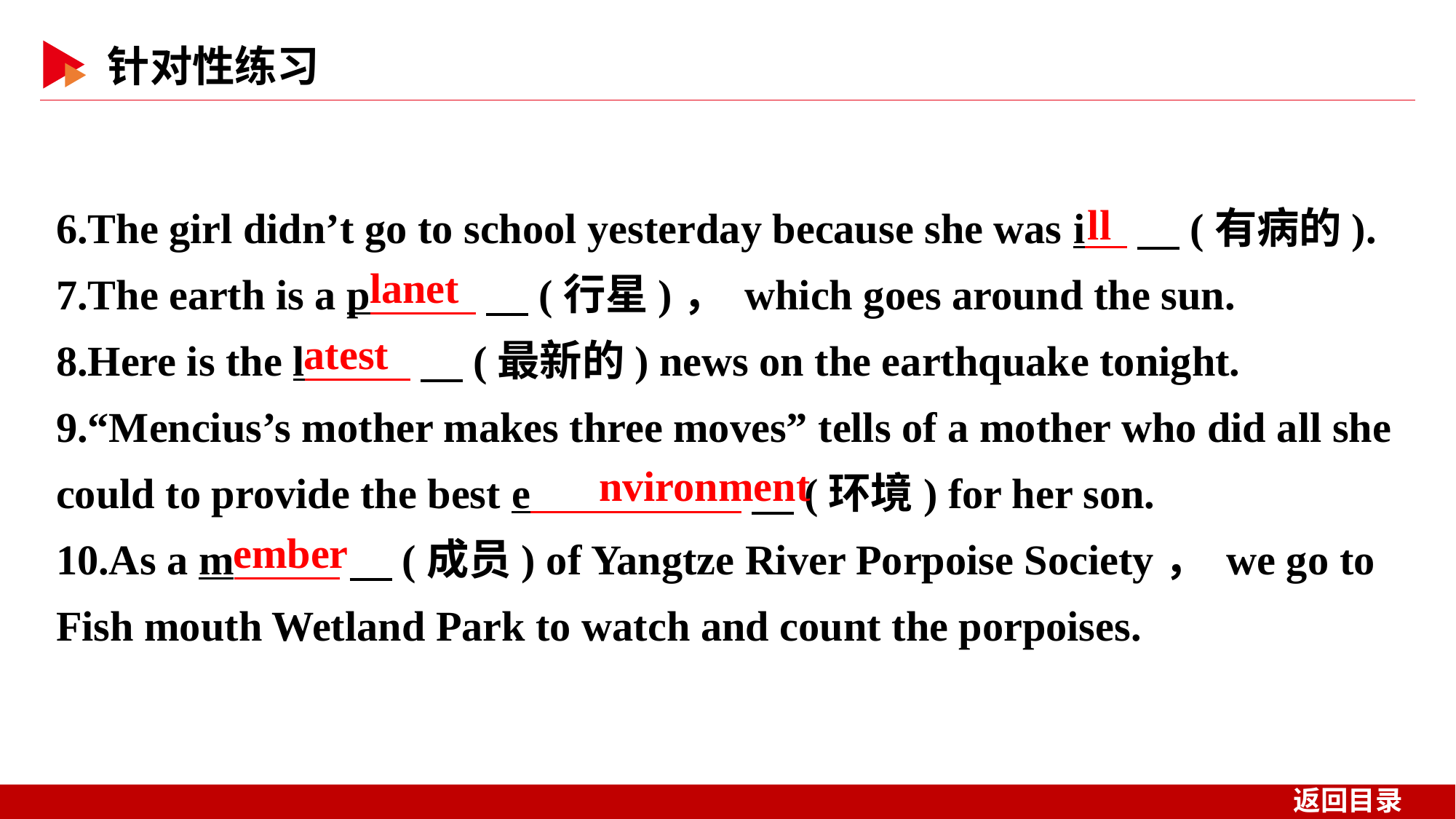

6.The girl didn’t go to school yesterday because she was i    　(有病的).
7.The earth is a p          　(行星)， which goes around the sun.
8.Here is the l          　(最新的) news on the earthquake tonight.
9.“Mencius’s mother makes three moves” tells of a mother who did all she could to provide the best e                    　(环境) for her son.
10.As a m          　(成员) of Yangtze River Porpoise Society， we go to Fish mouth Wetland Park to watch and count the porpoises.
ll
lanet
atest
nvironment
ember